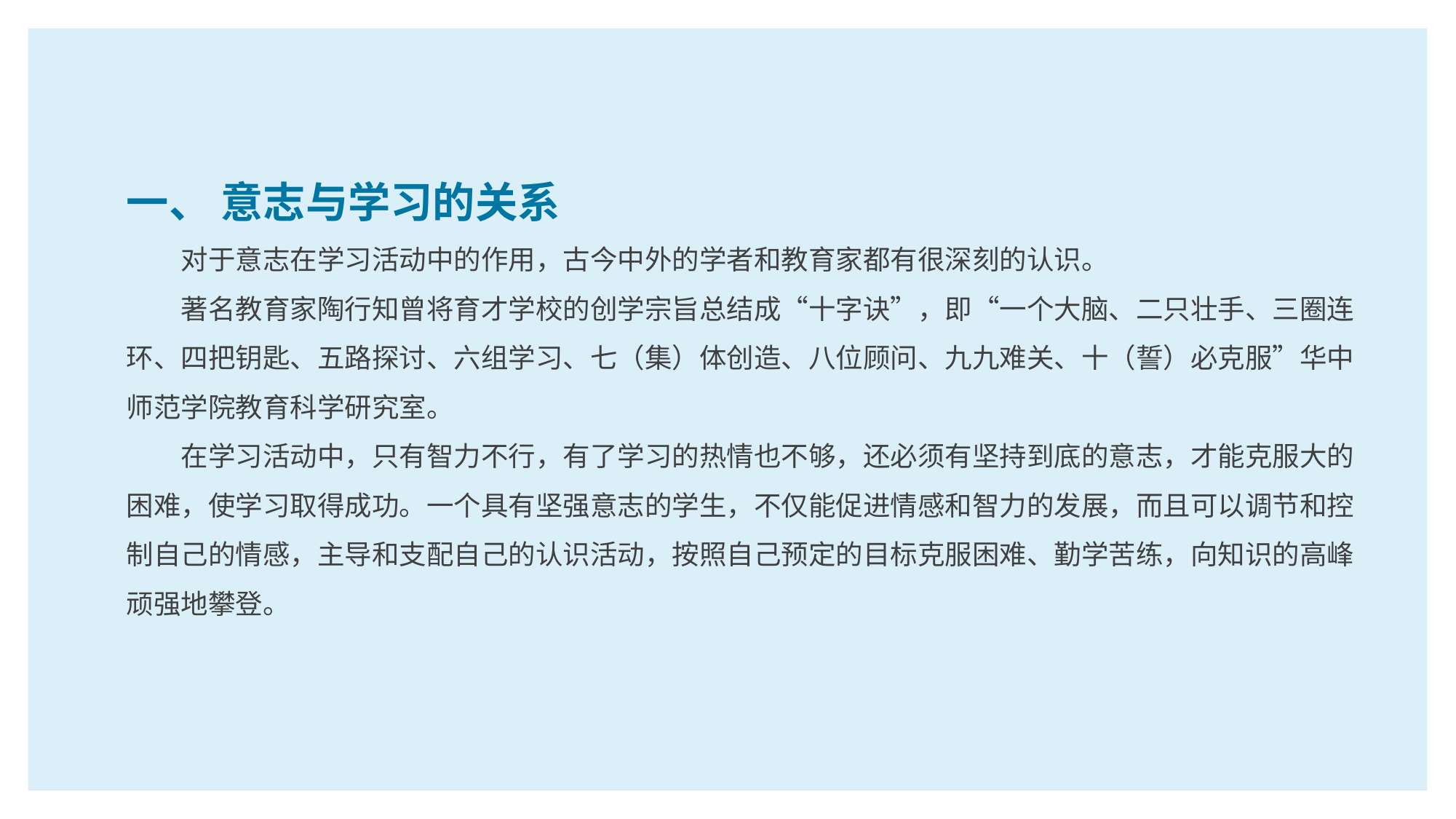

一、 意志与学习的关系
对于意志在学习活动中的作用，古今中外的学者和教育家都有很深刻的认识。
著名教育家陶行知曾将育才学校的创学宗旨总结成“十字诀”，即“一个大脑、二只壮手、三圈连环、四把钥匙、五路探讨、六组学习、七（集）体创造、八位顾问、九九难关、十（誓）必克服”华中师范学院教育科学研究室。
在学习活动中，只有智力不行，有了学习的热情也不够，还必须有坚持到底的意志，才能克服大的困难，使学习取得成功。一个具有坚强意志的学生，不仅能促进情感和智力的发展，而且可以调节和控制自己的情感，主导和支配自己的认识活动，按照自己预定的目标克服困难、勤学苦练，向知识的高峰顽强地攀登。